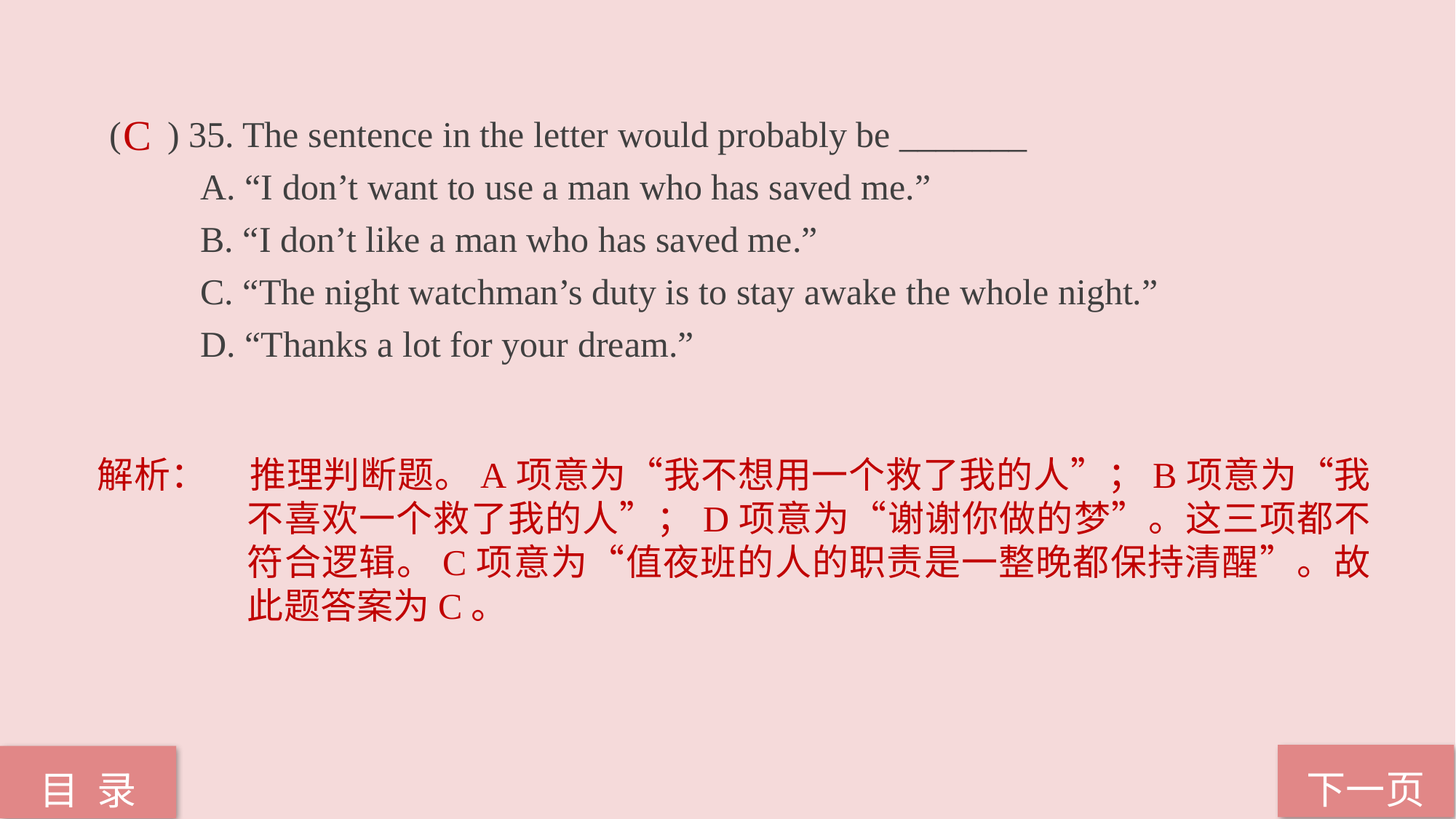

(     ) 35. The sentence in the letter would probably be _______
          A. “I don’t want to use a man who has saved me.”
          B. “I don’t like a man who has saved me.”
          C. “The night watchman’s duty is to stay awake the whole night.”
          D. “Thanks a lot for your dream.”
C
解析：	推理判断题。A项意为“我不想用一个救了我的人”；B项意为“我不喜欢一个救了我的人”；D项意为“谢谢你做的梦”。这三项都不符合逻辑。C项意为“值夜班的人的职责是一整晚都保持清醒”。故此题答案为C。